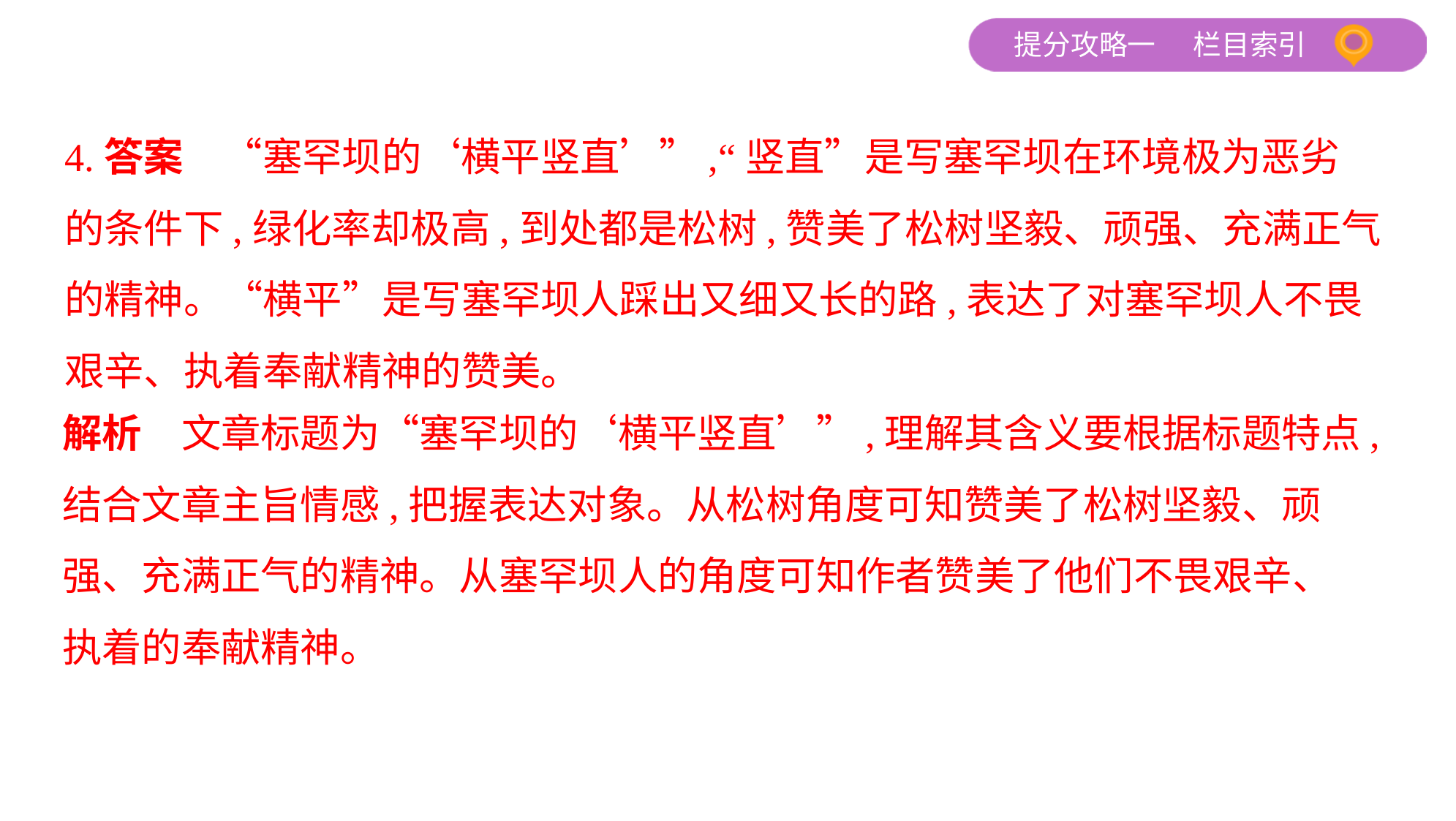

4.答案　“塞罕坝的‘横平竖直’”,“竖直”是写塞罕坝在环境极为恶劣
的条件下,绿化率却极高,到处都是松树,赞美了松树坚毅、顽强、充满正气
的精神。“横平”是写塞罕坝人踩出又细又长的路,表达了对塞罕坝人不畏
艰辛、执着奉献精神的赞美。
解析　文章标题为“塞罕坝的‘横平竖直’”,理解其含义要根据标题特点,
结合文章主旨情感,把握表达对象。从松树角度可知赞美了松树坚毅、顽
强、充满正气的精神。从塞罕坝人的角度可知作者赞美了他们不畏艰辛、
执着的奉献精神。